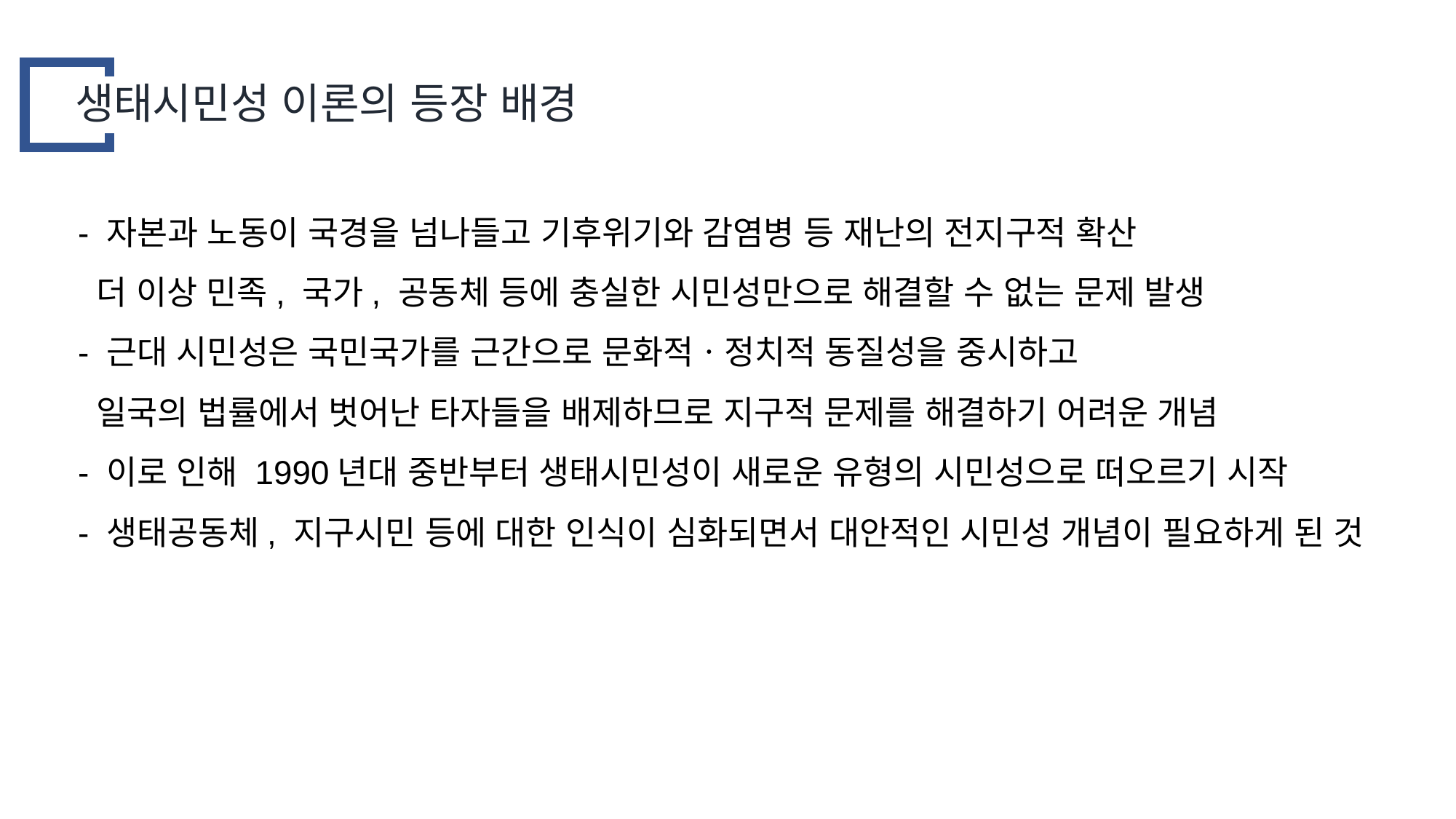

생태시민성 이론의 등장 배경
- 자본과 노동이 국경을 넘나들고 기후위기와 감염병 등 재난의 전지구적 확산
  더 이상 민족, 국가, 공동체 등에 충실한 시민성만으로 해결할 수 없는 문제 발생
- 근대 시민성은 국민국가를 근간으로 문화적ㆍ정치적 동질성을 중시하고
  일국의 법률에서 벗어난 타자들을 배제하므로 지구적 문제를 해결하기 어려운 개념
- 이로 인해 1990년대 중반부터 생태시민성이 새로운 유형의 시민성으로 떠오르기 시작
- 생태공동체, 지구시민 등에 대한 인식이 심화되면서 대안적인 시민성 개념이 필요하게 된 것